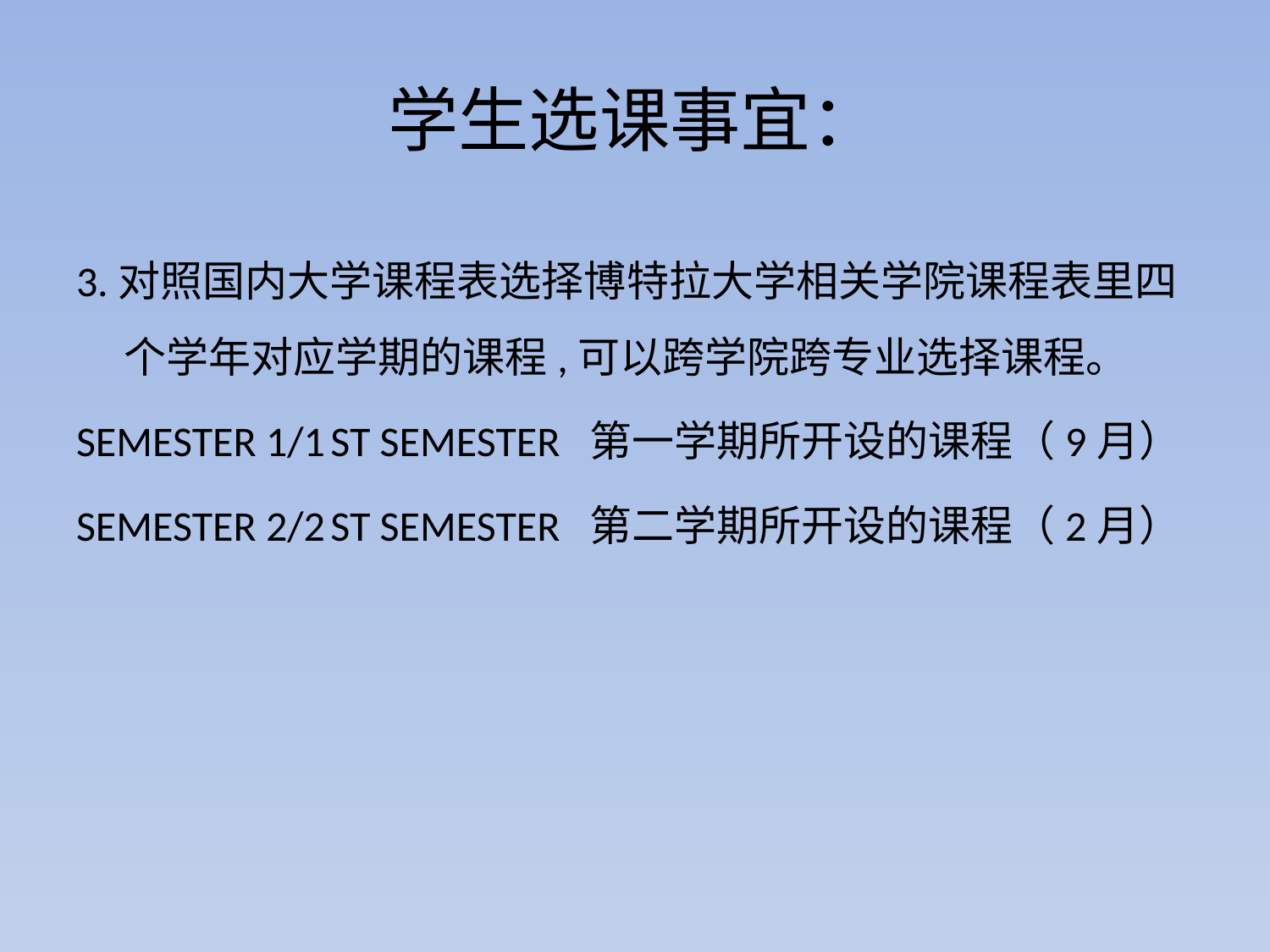

# 学生选课事宜：
3.对照国内大学课程表选择博特拉大学相关学院课程表里四个学年对应学期的课程,可以跨学院跨专业选择课程。
SEMESTER 1/1 ST SEMESTER  第一学期所开设的课程（9月）
SEMESTER 2/2 ST SEMESTER  第二学期所开设的课程（2月）